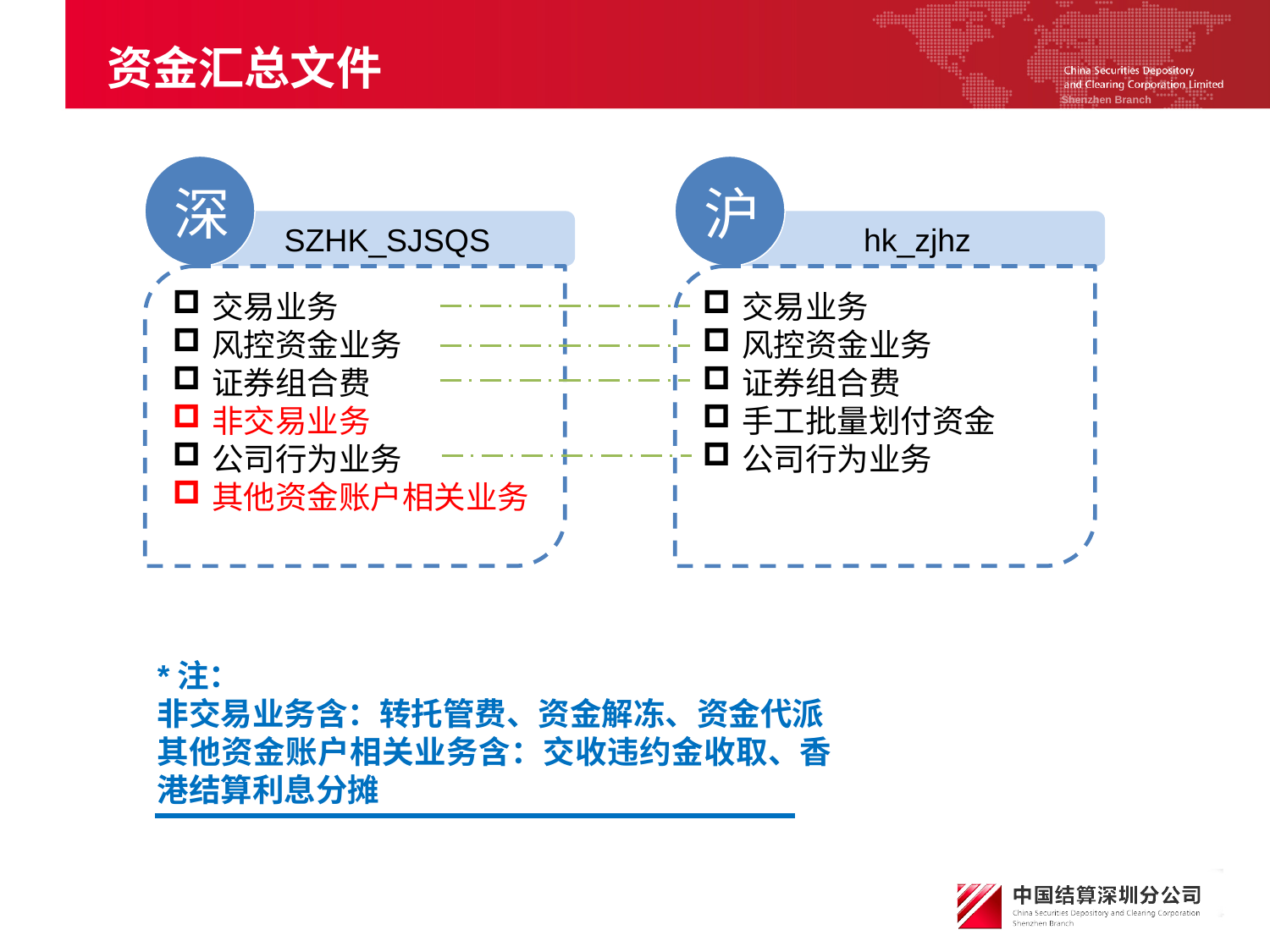

# 资金汇总文件
深
SZHK_SJSQS
交易业务
风控资金业务
证券组合费
非交易业务
公司行为业务
其他资金账户相关业务
沪
hk_zjhz
交易业务
风控资金业务
证券组合费
手工批量划付资金
公司行为业务

*注：
非交易业务含：转托管费、资金解冻、资金代派
其他资金账户相关业务含：交收违约金收取、香港结算利息分摊